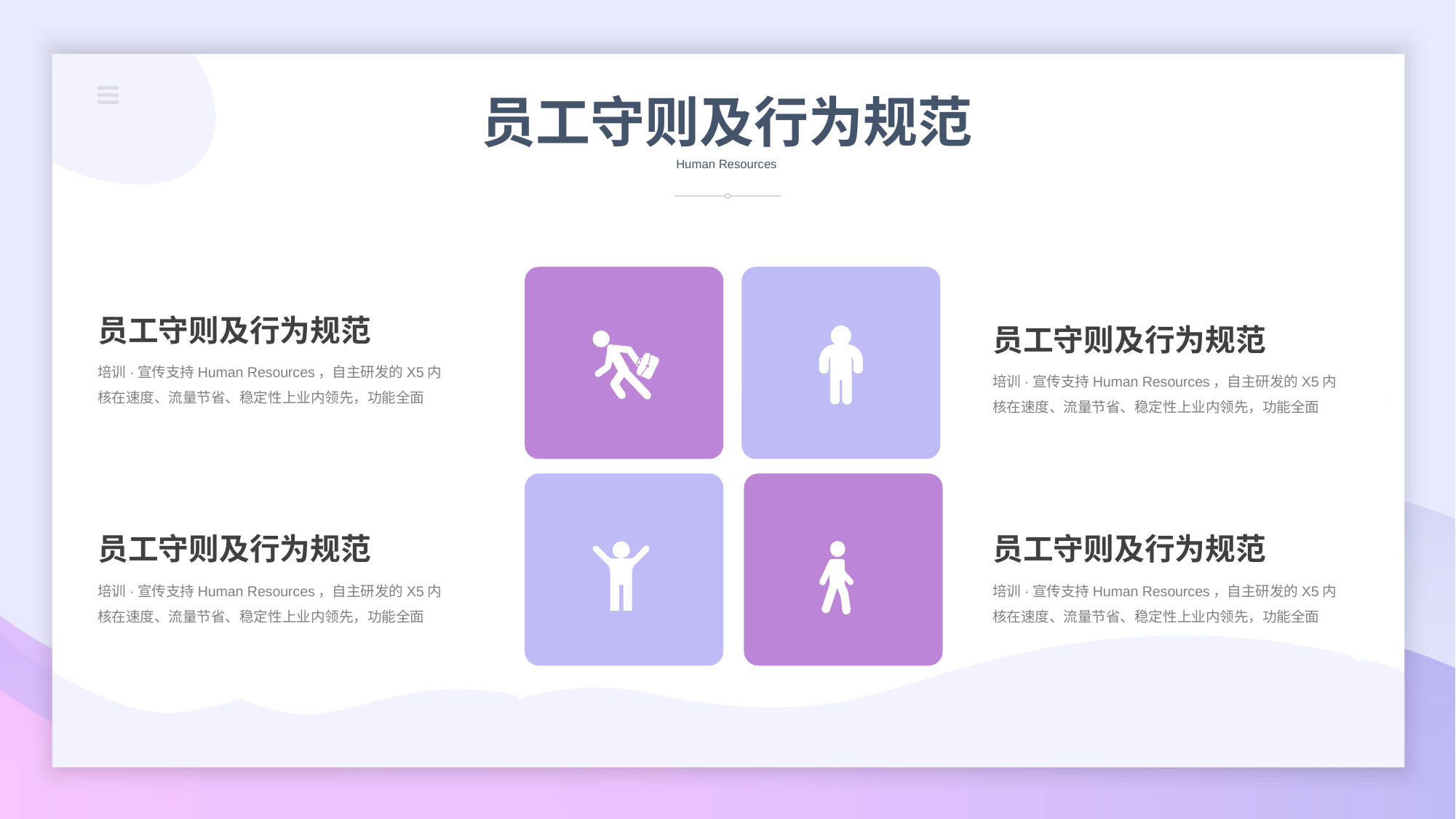

员工守则及行为规范
Human Resources

员工守则及行为规范
员工守则及行为规范

培训·宣传支持Human Resources，自主研发的X5内核在速度、流量节省、稳定性上业内领先，功能全面
培训·宣传支持Human Resources，自主研发的X5内核在速度、流量节省、稳定性上业内领先，功能全面

员工守则及行为规范
员工守则及行为规范

培训·宣传支持Human Resources，自主研发的X5内核在速度、流量节省、稳定性上业内领先，功能全面
培训·宣传支持Human Resources，自主研发的X5内核在速度、流量节省、稳定性上业内领先，功能全面